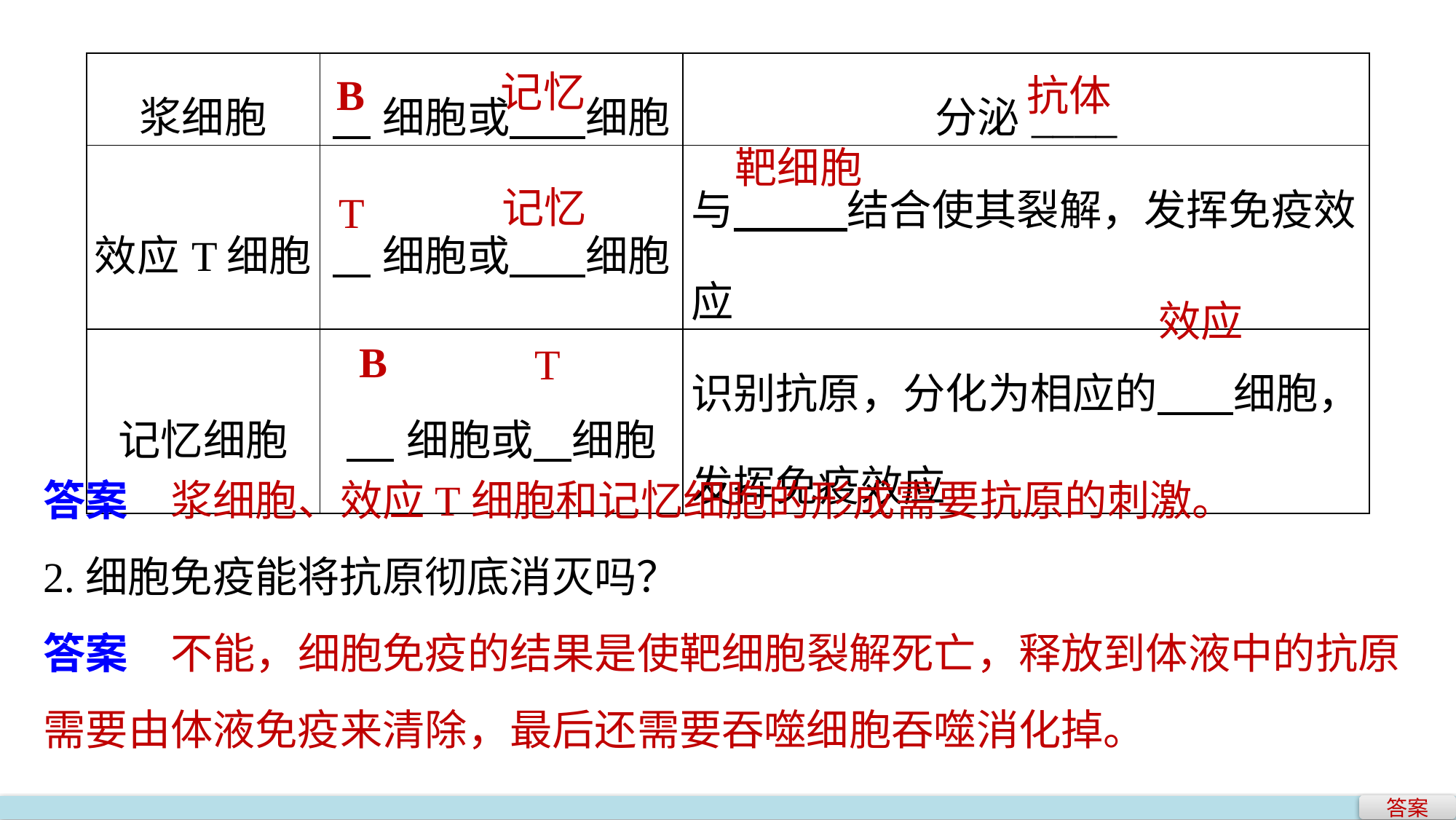

| 浆细胞 | 细胞或 细胞 | 分泌\_\_\_\_ |
| --- | --- | --- |
| 效应T细胞 | 细胞或 细胞 | 与 结合使其裂解，发挥免疫效应 |
| 记忆细胞 | 细胞或 细胞 | 识别抗原，分化为相应的 细胞，发挥免疫效应 |
记忆
B
抗体
靶细胞
记忆
T
效应
B
T
答案　浆细胞、效应T细胞和记忆细胞的形成需要抗原的刺激。
2.细胞免疫能将抗原彻底消灭吗？
答案　不能，细胞免疫的结果是使靶细胞裂解死亡，释放到体液中的抗原需要由体液免疫来清除，最后还需要吞噬细胞吞噬消化掉。
答案